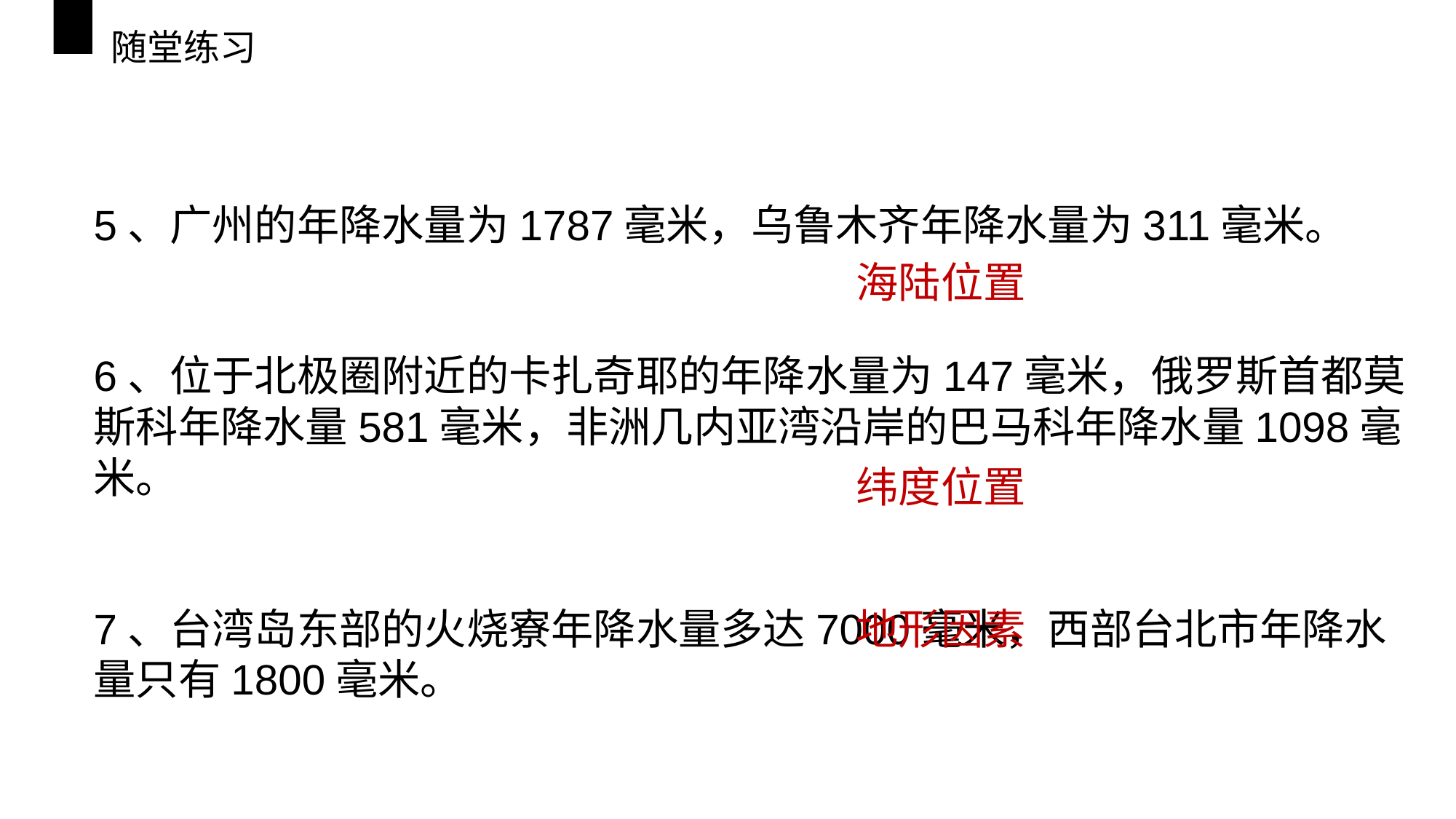

# 随堂练习
5、广州的年降水量为1787毫米，乌鲁木齐年降水量为311毫米。
6、位于北极圈附近的卡扎奇耶的年降水量为147毫米，俄罗斯首都莫斯科年降水量581毫米，非洲几内亚湾沿岸的巴马科年降水量1098毫米。
7、台湾岛东部的火烧寮年降水量多达7000毫米，西部台北市年降水量只有1800毫米。
海陆位置
纬度位置
地形因素